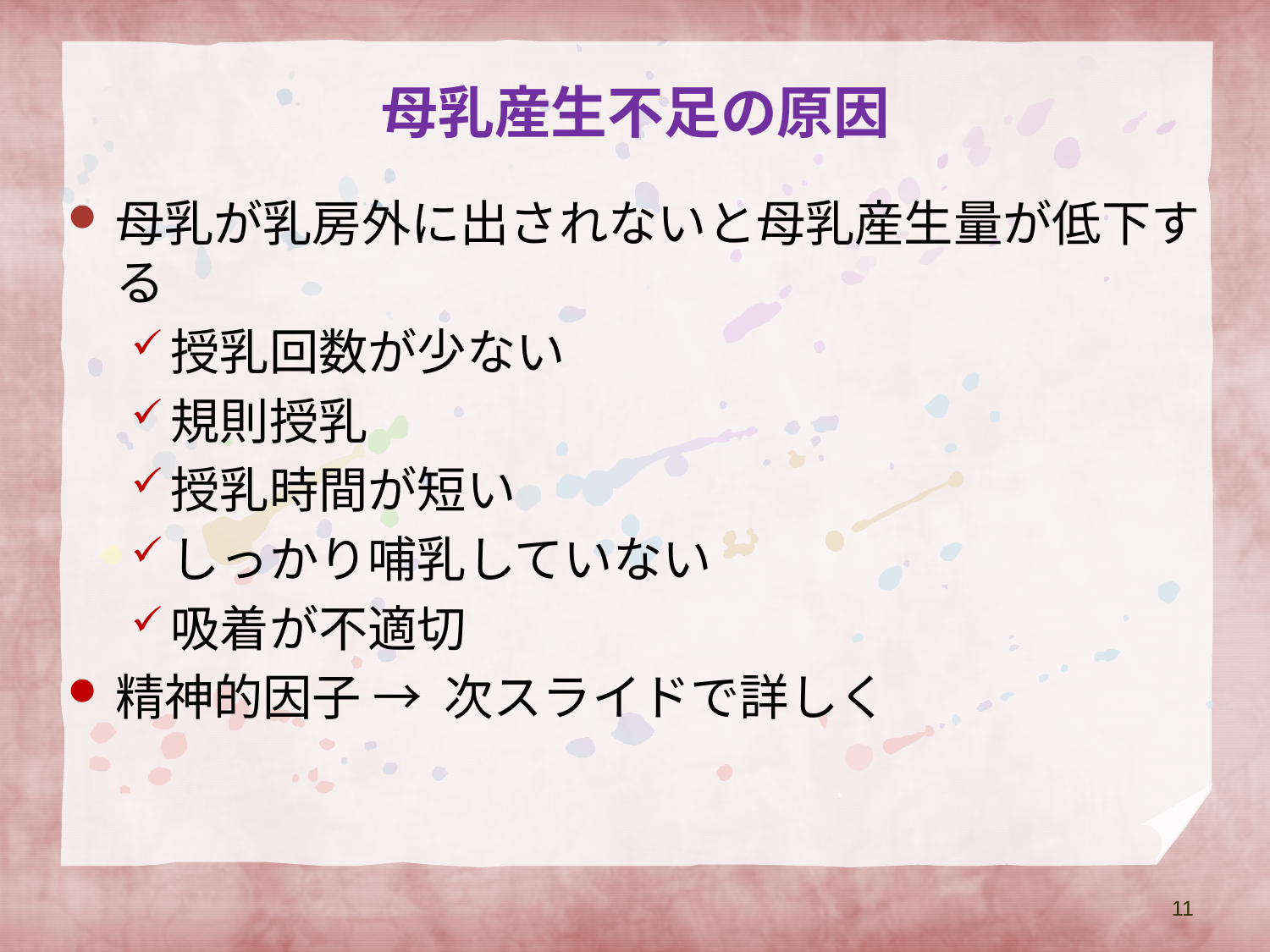

# 母乳産生不足の原因
母乳が乳房外に出されないと母乳産生量が低下する
授乳回数が少ない
規則授乳
授乳時間が短い
しっかり哺乳していない
吸着が不適切
精神的因子 →  次スライドで詳しく
11